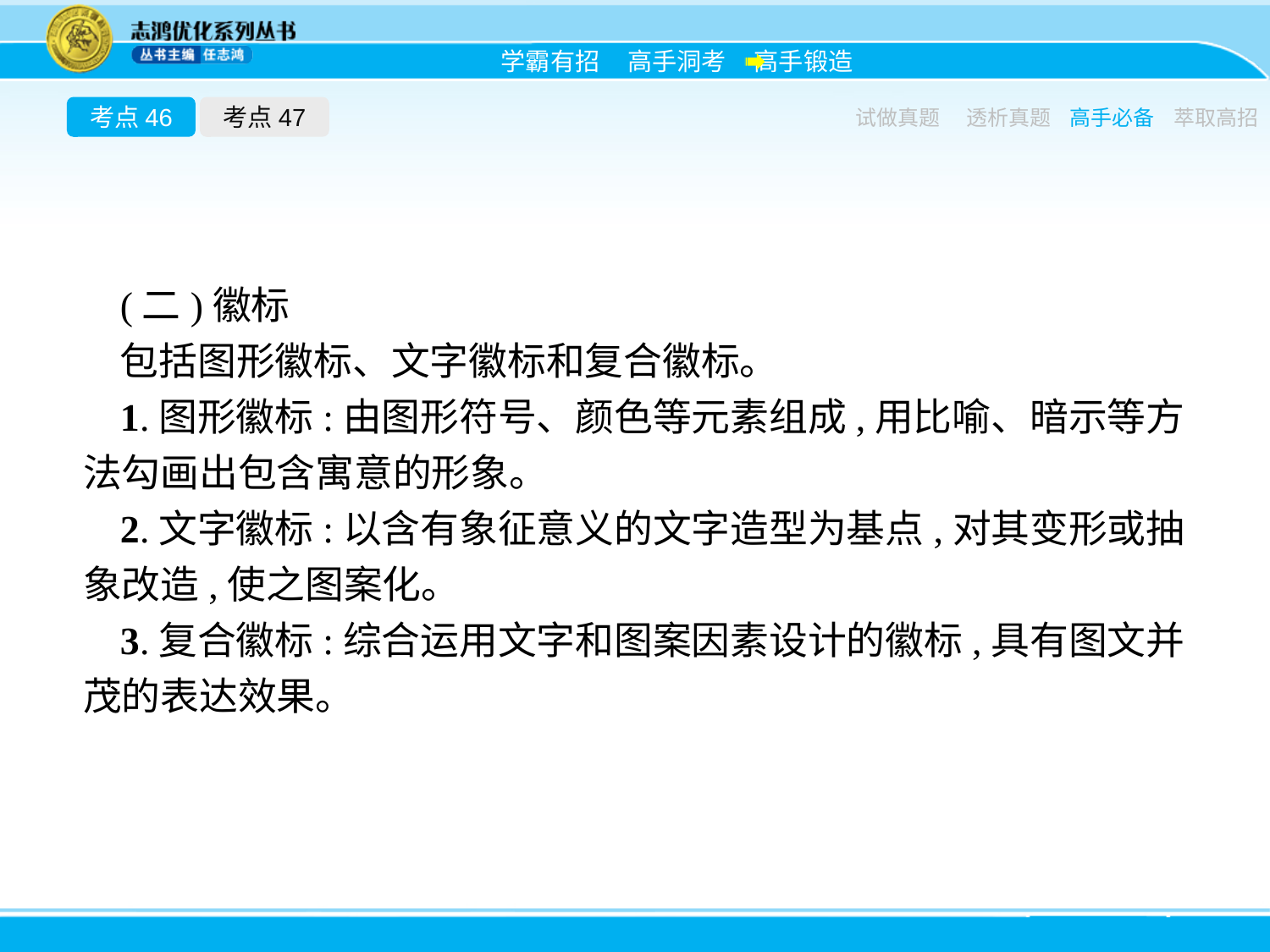

考点46
考点47
试做真题
透析真题
高手必备
萃取高招
(二)徽标
包括图形徽标、文字徽标和复合徽标。
1.图形徽标:由图形符号、颜色等元素组成,用比喻、暗示等方法勾画出包含寓意的形象。
2.文字徽标:以含有象征意义的文字造型为基点,对其变形或抽象改造,使之图案化。
3.复合徽标:综合运用文字和图案因素设计的徽标,具有图文并茂的表达效果。